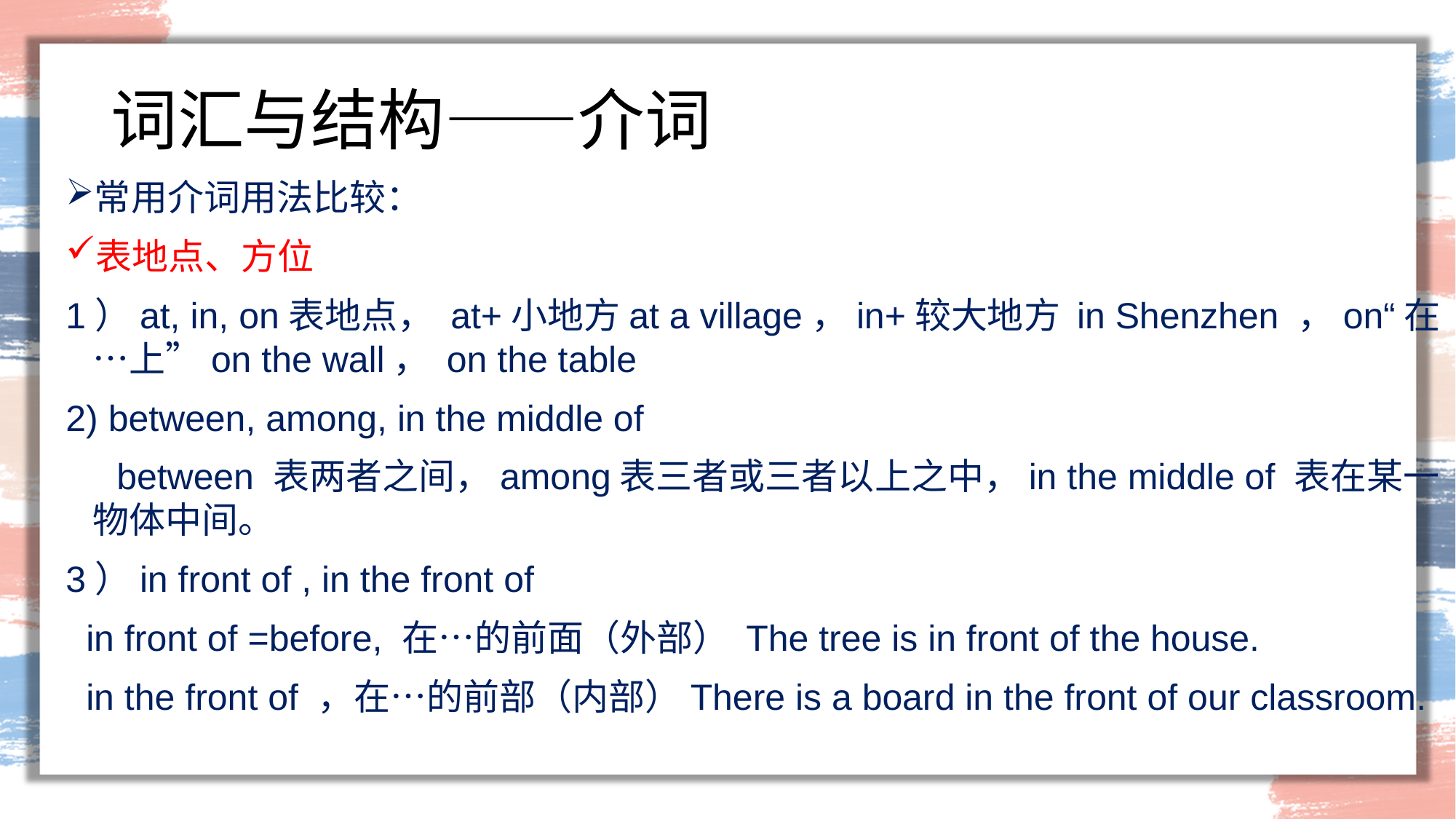

# 词汇与结构——介词
常用介词用法比较：
表地点、方位
1）at, in, on表地点， at+小地方at a village，in+较大地方 in Shenzhen ，on“在…上”on the wall， on the table
2) between, among, in the middle of
     between 表两者之间，among表三者或三者以上之中，in the middle of 表在某一物体中间。
3）in front of , in the front of
  in front of =before, 在…的前面（外部） The tree is in front of the house.
  in the front of ，在…的前部（内部）There is a board in the front of our classroom.